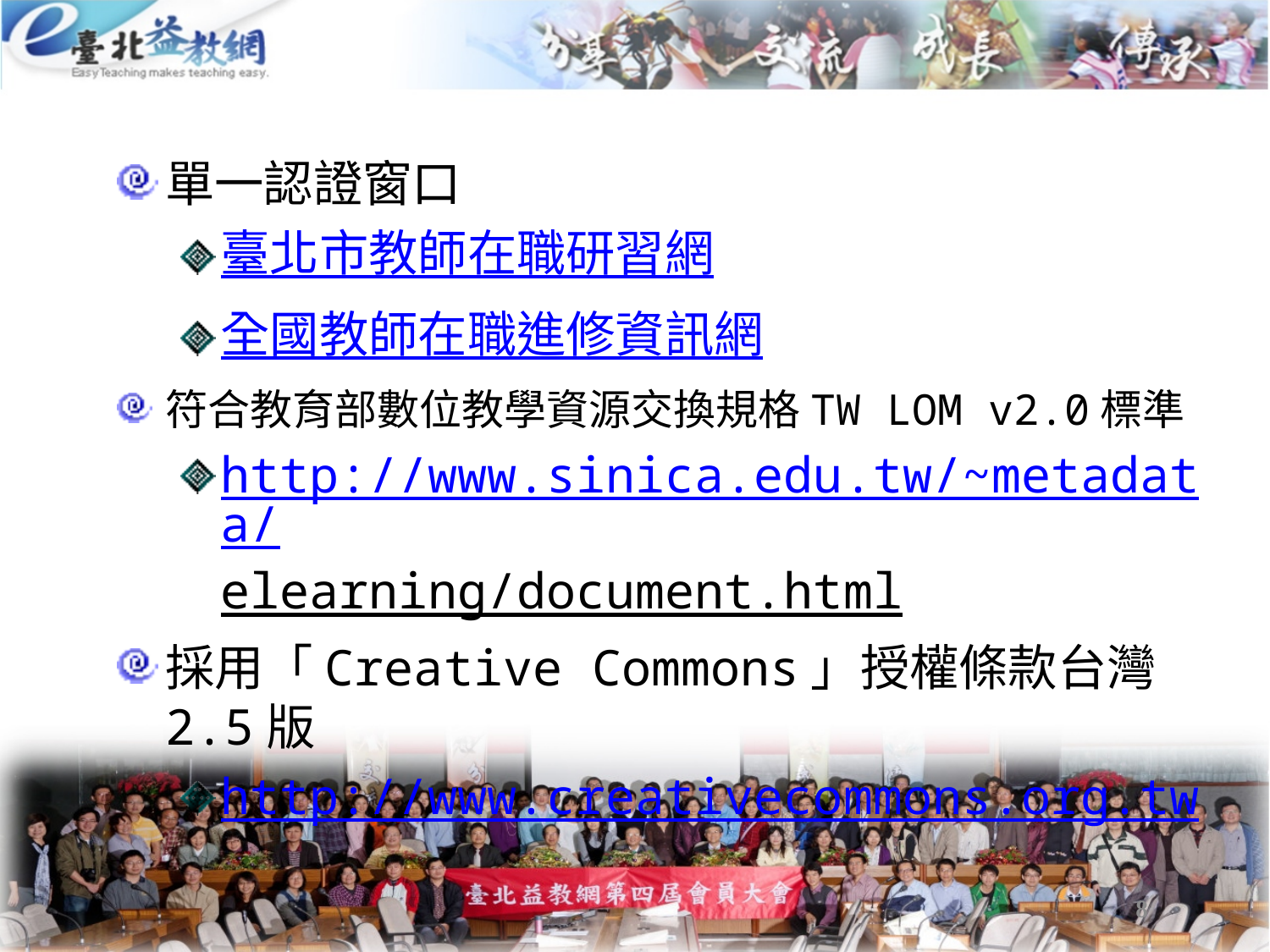

單一認證窗口
臺北市教師在職研習網
全國教師在職進修資訊網
符合教育部數位教學資源交換規格TW LOM v2.0標準
http://www.sinica.edu.tw/~metadata/
elearning/document.html
採用「Creative Commons」授權條款台灣2.5版
http://www.creativecommons.org.tw
8